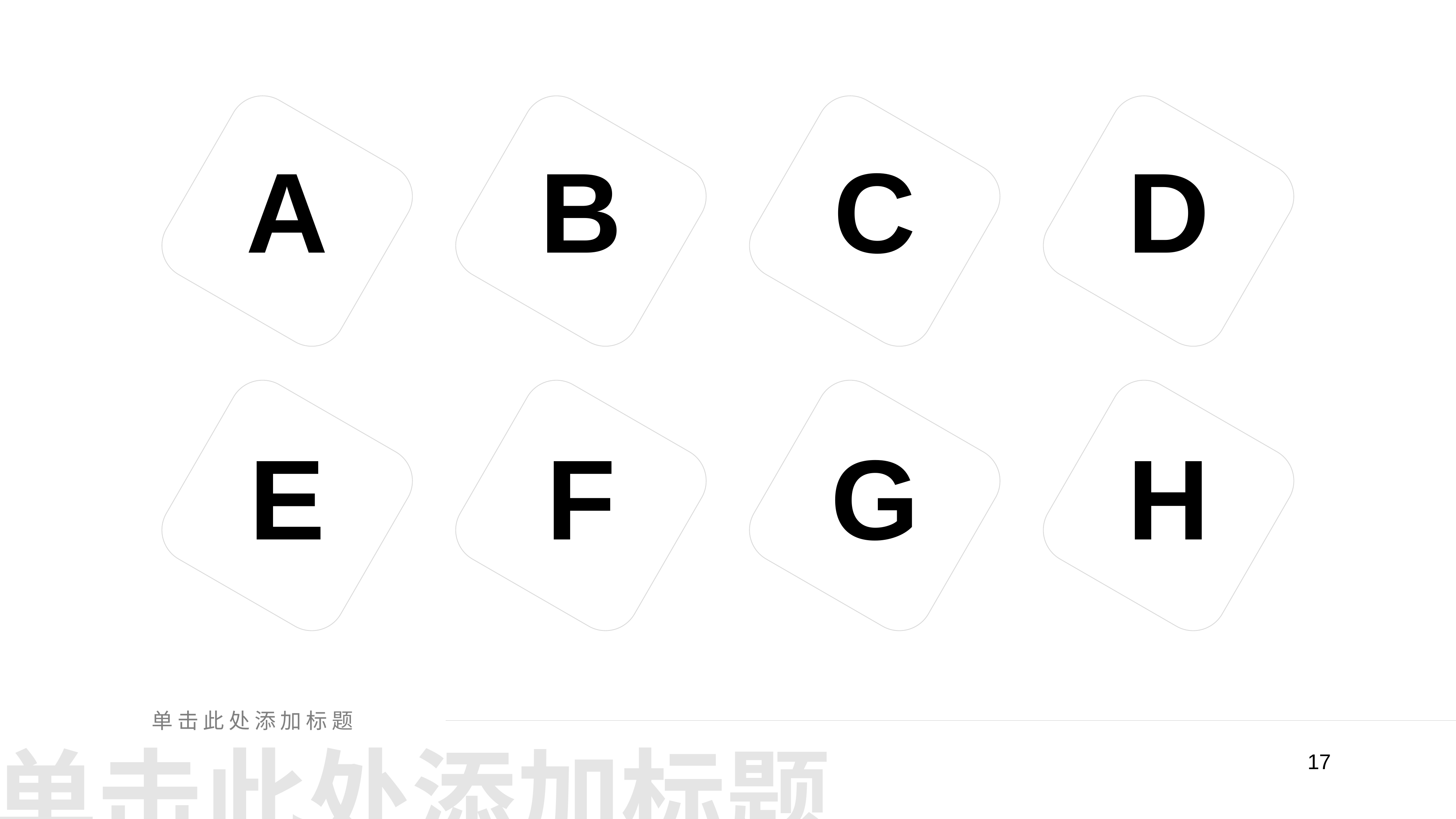

A
B
C
D

E
F
G
H
单击此处添加标题
单击此处添加标题